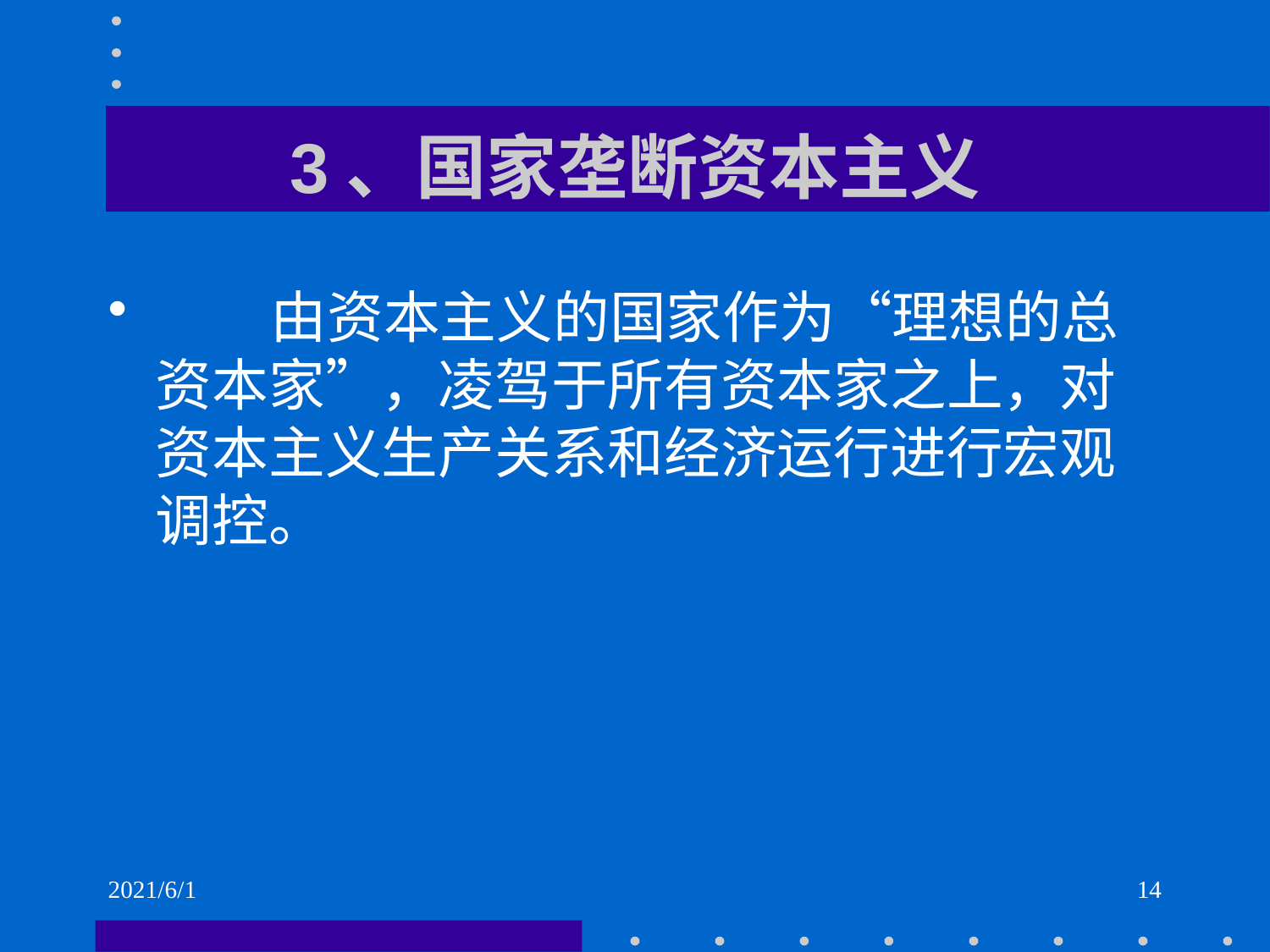

# 3、国家垄断资本主义
        由资本主义的国家作为“理想的总资本家”，凌驾于所有资本家之上，对资本主义生产关系和经济运行进行宏观调控。
2021/6/1
14